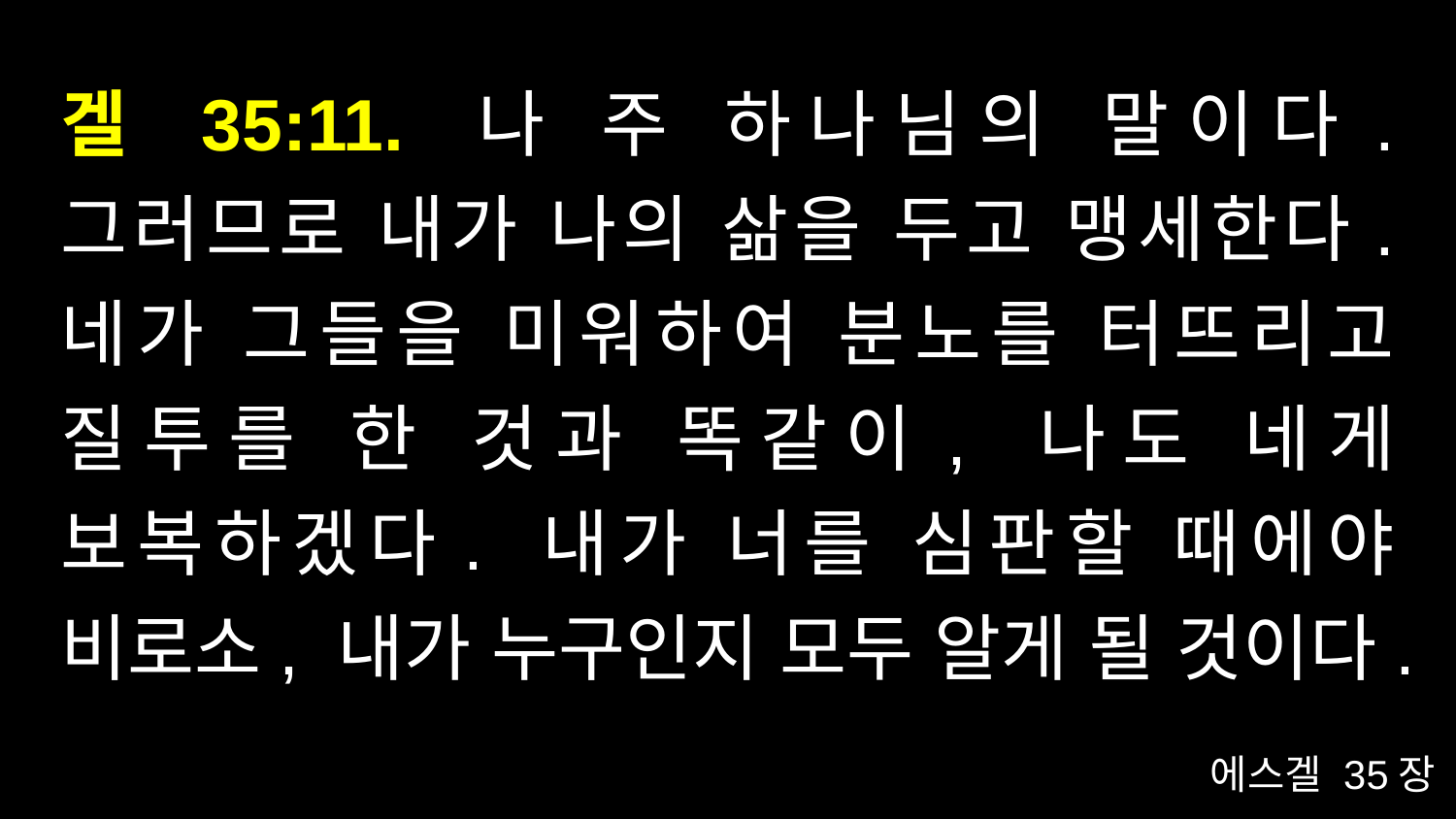

# 겔 35:11. 나 주 하나님의 말이다. 그러므로 내가 나의 삶을 두고 맹세한다. 네가 그들을 미워하여 분노를 터뜨리고 질투를 한 것과 똑같이, 나도 네게 보복하겠다. 내가 너를 심판할 때에야 비로소, 내가 누구인지 모두 알게 될 것이다.
에스겔 35장